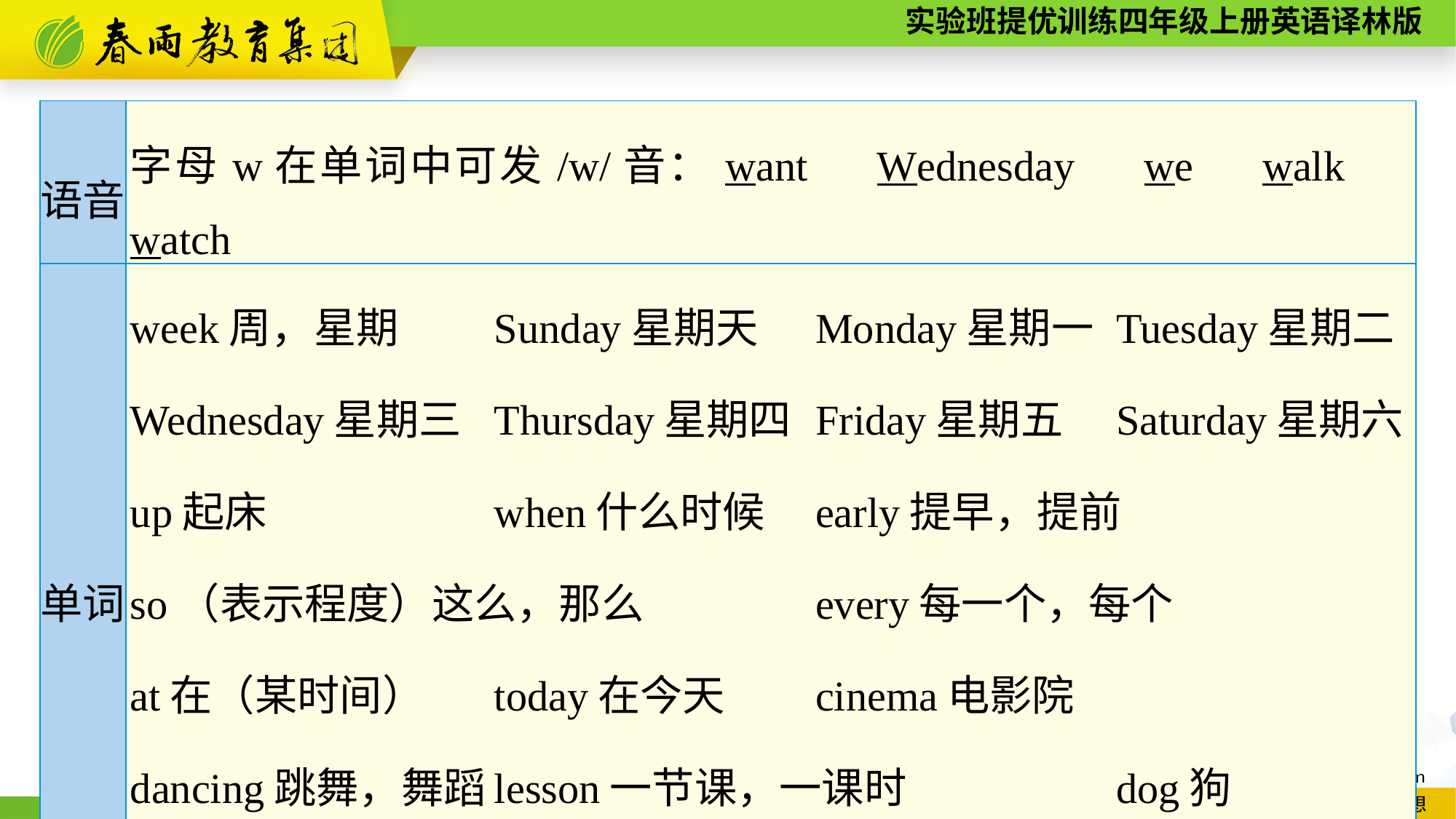

| 语音 | 字母w在单词中可发/w/音：want　Wednesday　we　walk　watch |
| --- | --- |
| 单词 | week周，星期 Sunday星期天 Monday星期一 Tuesday星期二 Wednesday星期三 Thursday星期四 Friday星期五 Saturday星期六 up起床 when什么时候 early提早，提前 so（表示程度）这么，那么 every每一个，每个 at在（某时间） today在今天 cinema电影院 dancing跳舞，舞蹈 lesson一节课，一课时 dog狗 walk牵着（动物）走，遛 tomorrow明天；在明天 free空闲的 |